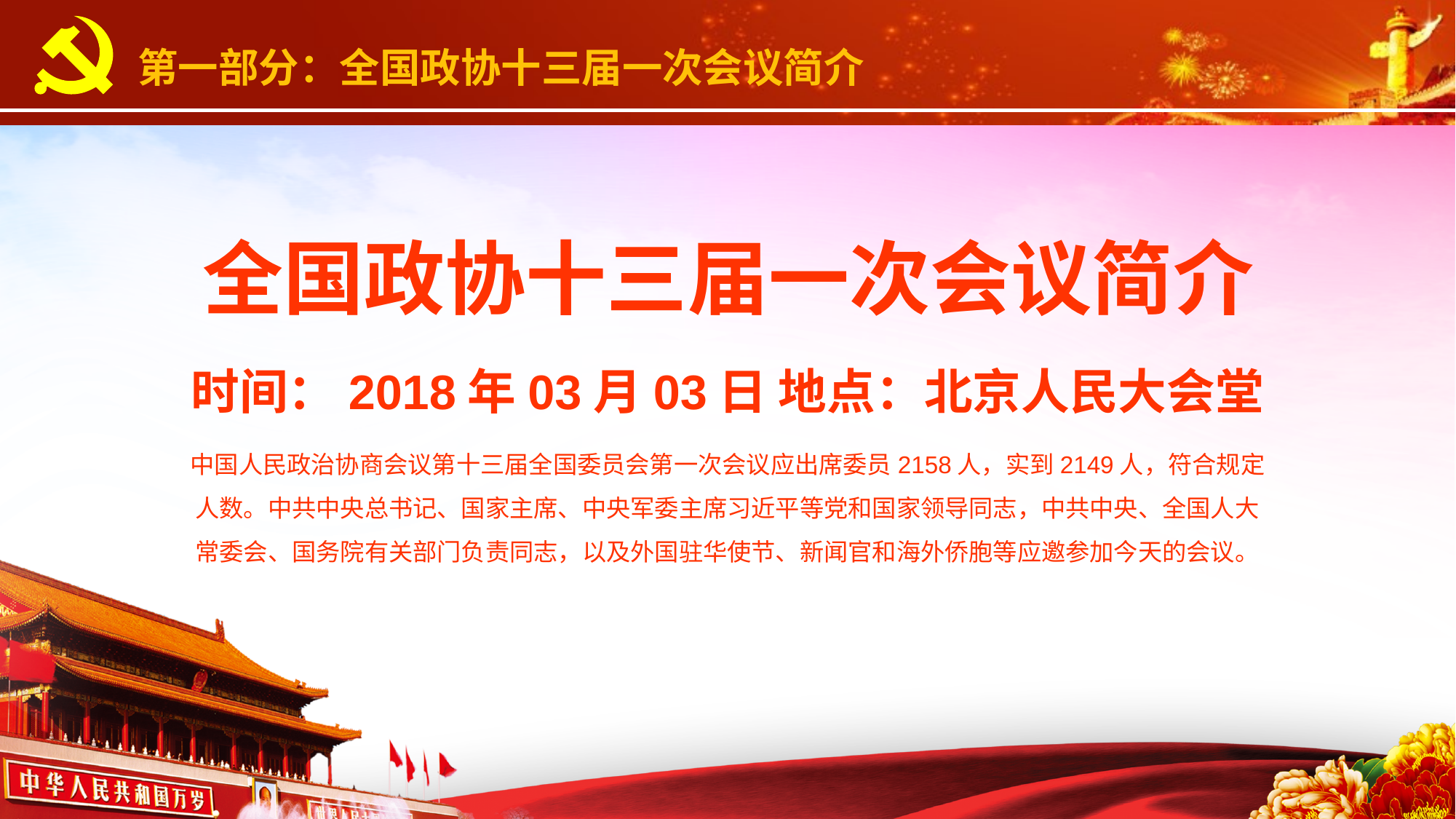

第一部分：全国政协十三届一次会议简介
全国政协十三届一次会议简介
时间：2018年03月03日 地点：北京人民大会堂
中国人民政治协商会议第十三届全国委员会第一次会议应出席委员2158人，实到2149人，符合规定人数。中共中央总书记、国家主席、中央军委主席习近平等党和国家领导同志，中共中央、全国人大常委会、国务院有关部门负责同志，以及外国驻华使节、新闻官和海外侨胞等应邀参加今天的会议。